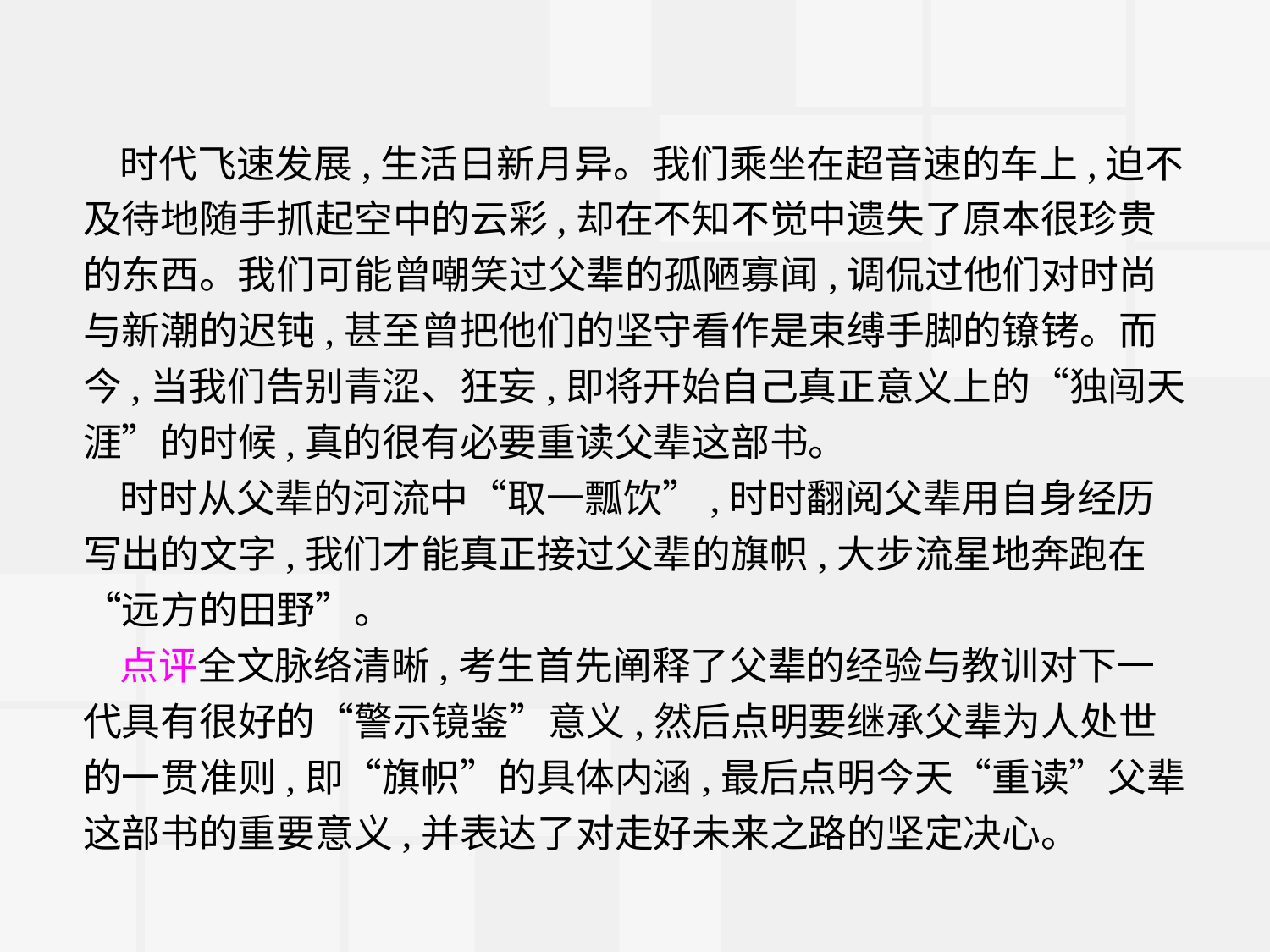

时代飞速发展,生活日新月异。我们乘坐在超音速的车上,迫不及待地随手抓起空中的云彩,却在不知不觉中遗失了原本很珍贵的东西。我们可能曾嘲笑过父辈的孤陋寡闻,调侃过他们对时尚与新潮的迟钝,甚至曾把他们的坚守看作是束缚手脚的镣铐。而今,当我们告别青涩、狂妄,即将开始自己真正意义上的“独闯天涯”的时候,真的很有必要重读父辈这部书。
时时从父辈的河流中“取一瓢饮”,时时翻阅父辈用自身经历写出的文字,我们才能真正接过父辈的旗帜,大步流星地奔跑在“远方的田野”。
点评全文脉络清晰,考生首先阐释了父辈的经验与教训对下一代具有很好的“警示镜鉴”意义,然后点明要继承父辈为人处世的一贯准则,即“旗帜”的具体内涵,最后点明今天“重读”父辈这部书的重要意义,并表达了对走好未来之路的坚定决心。